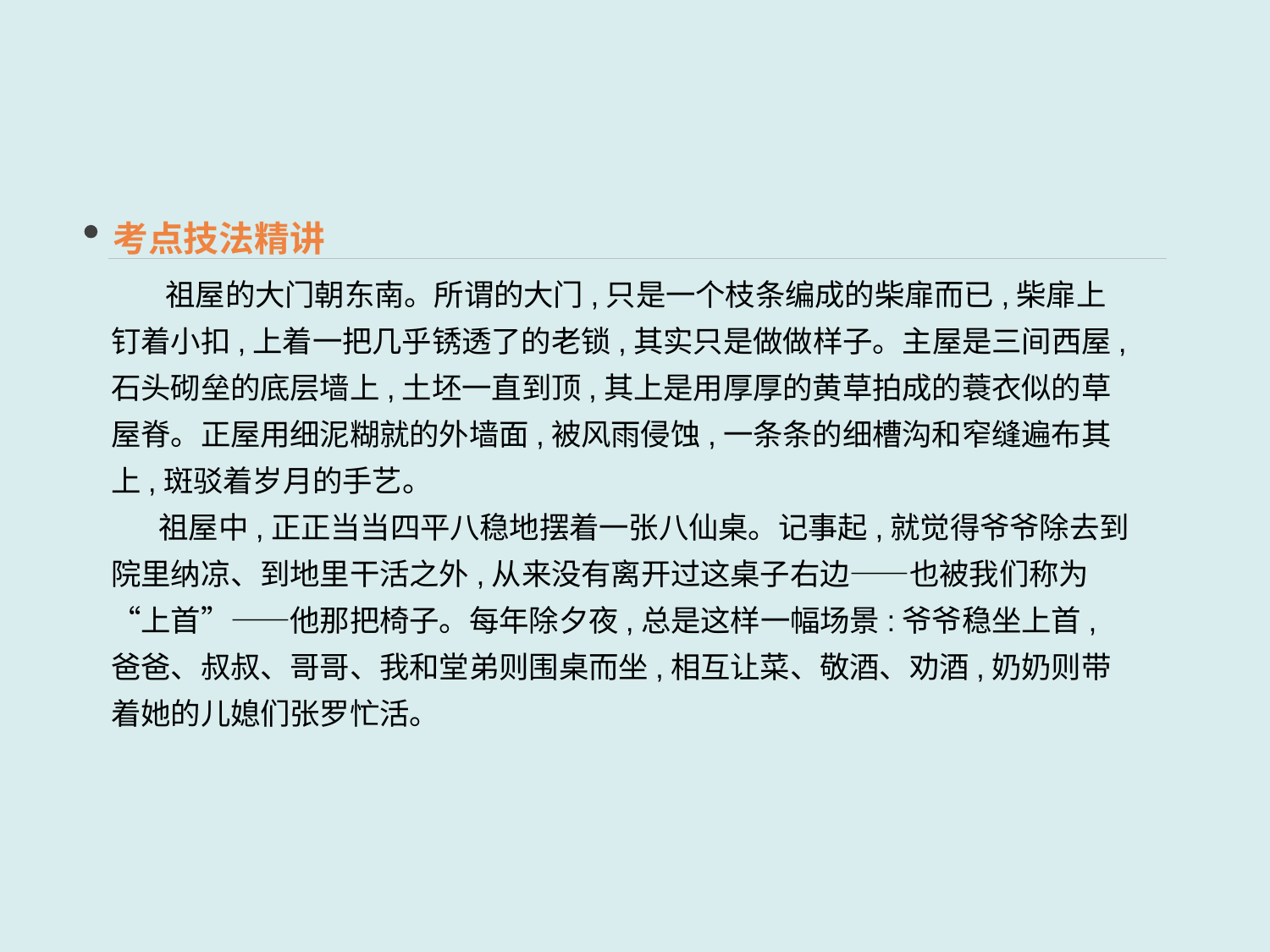

考点技法精讲

       祖屋的大门朝东南。所谓的大门,只是一个枝条编成的柴扉而已,柴扉上钉着小扣,上着一把几乎锈透了的老锁,其实只是做做样子。主屋是三间西屋,石头砌垒的底层墙上,土坯一直到顶,其上是用厚厚的黄草拍成的蓑衣似的草屋脊。正屋用细泥糊就的外墙面,被风雨侵蚀,一条条的细槽沟和窄缝遍布其上,斑驳着岁月的手艺。
      祖屋中,正正当当四平八稳地摆着一张八仙桌。记事起,就觉得爷爷除去到院里纳凉、到地里干活之外,从来没有离开过这桌子右边——也被我们称为“上首”——他那把椅子。每年除夕夜,总是这样一幅场景:爷爷稳坐上首,爸爸、叔叔、哥哥、我和堂弟则围桌而坐,相互让菜、敬酒、劝酒,奶奶则带着她的儿媳们张罗忙活。